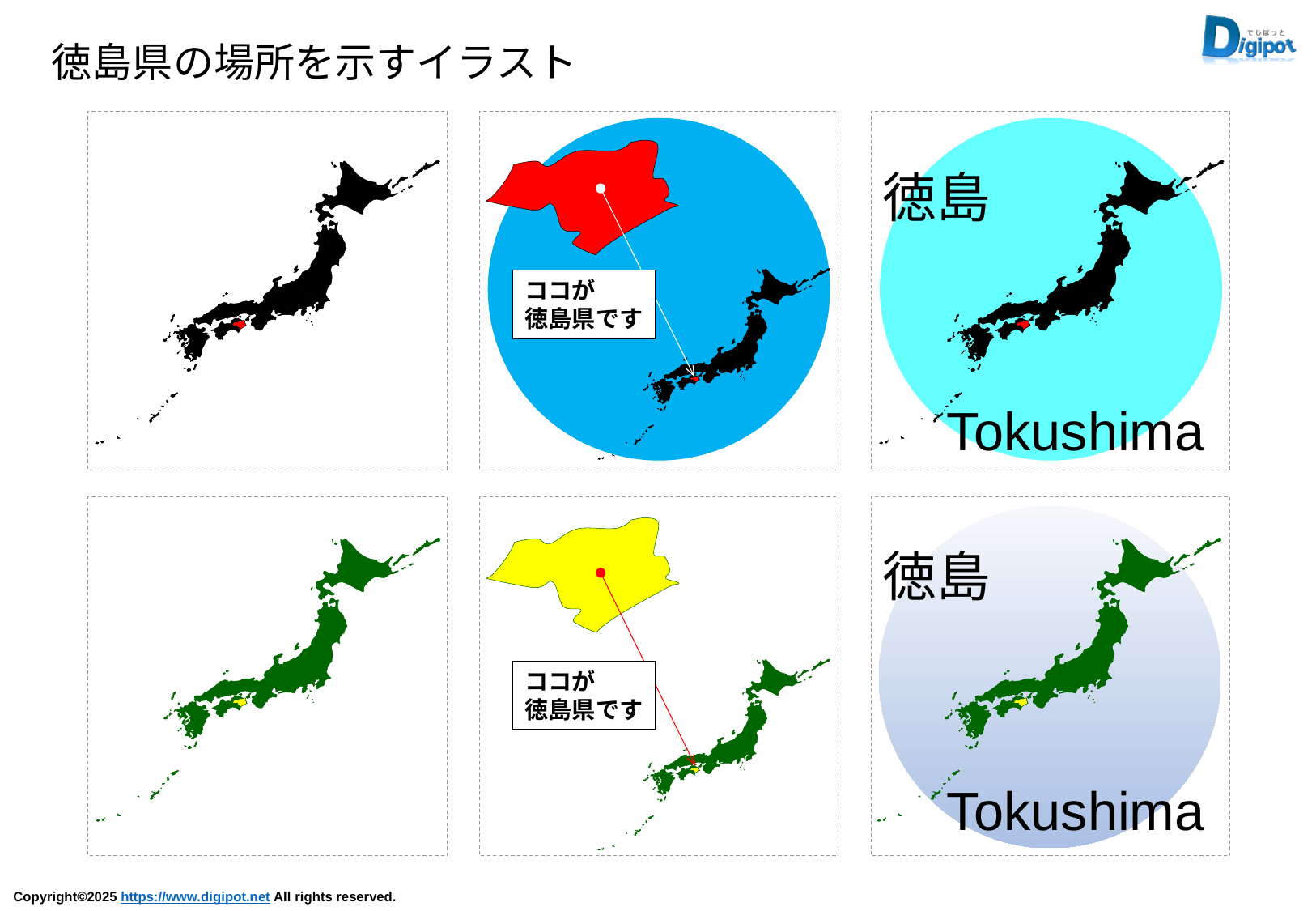

徳島県の場所を示すイラスト

ココが
徳島県です

徳島

Tokushima

徳島

Tokushima

ココが
徳島県です